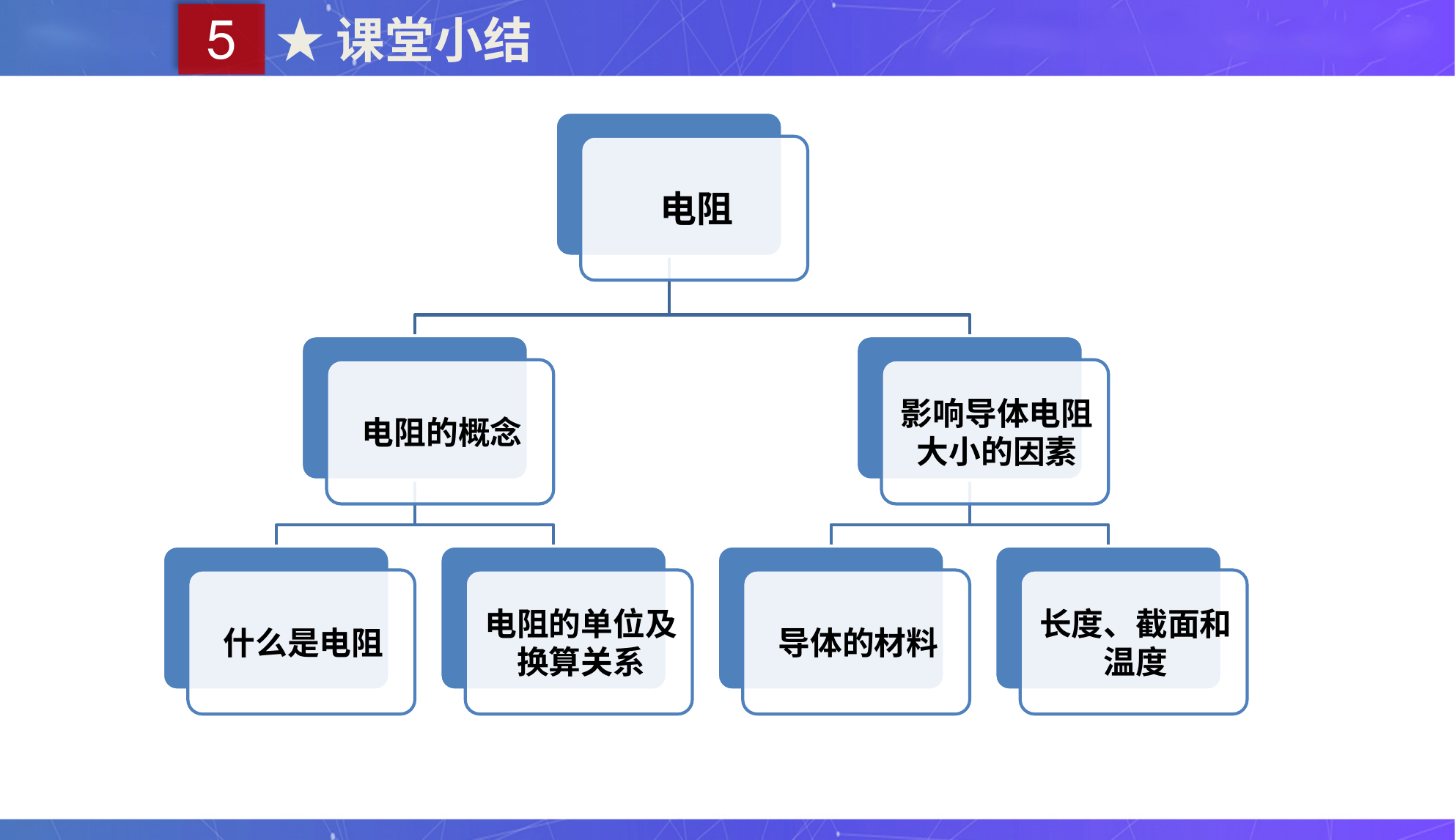

5
★课堂小结
电阻
电阻的概念
什么是电阻
电阻的单位及换算关系
影响导体电阻大小的因素
导体的材料
长度、截面和温度